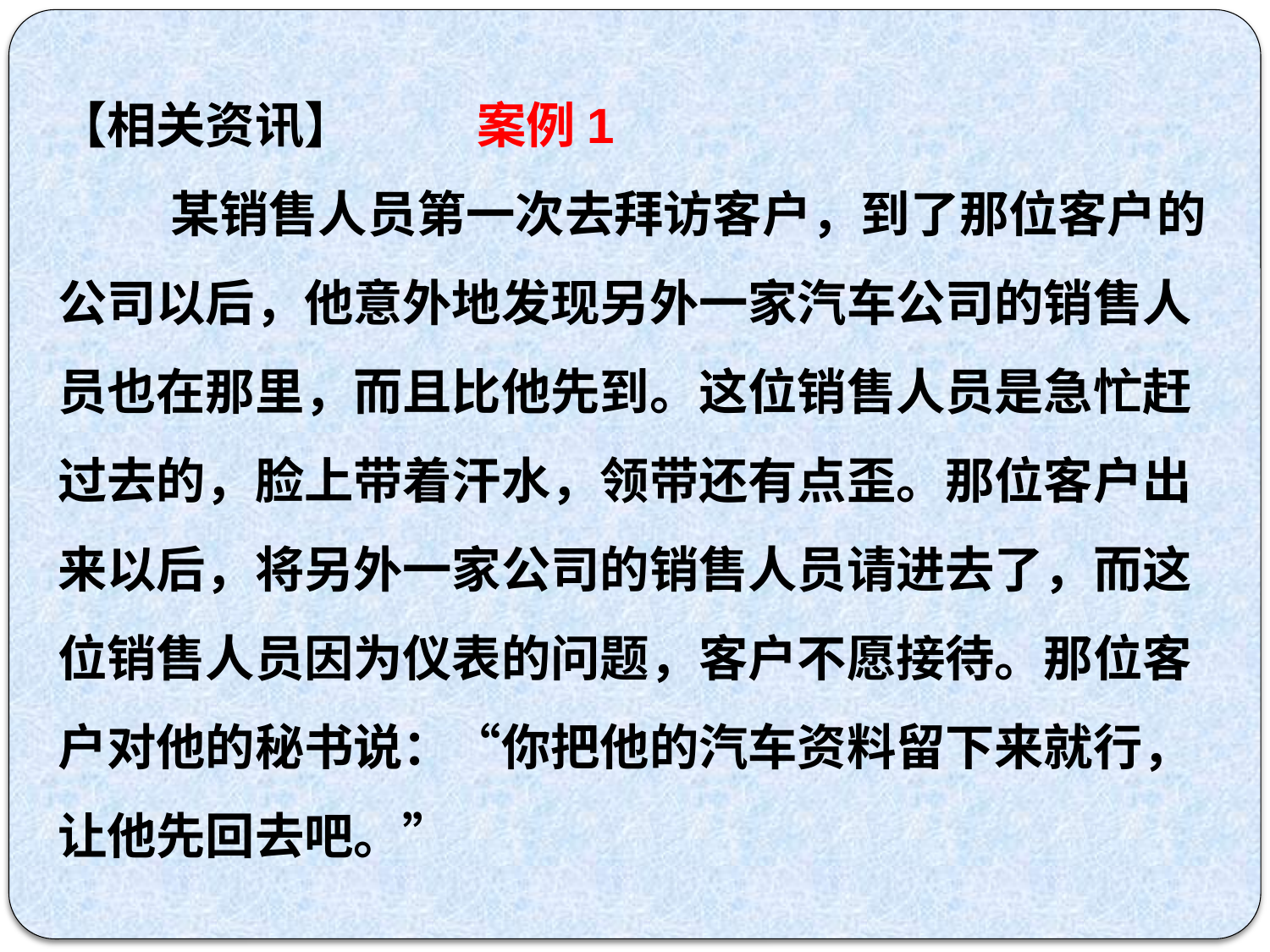

【相关资讯】           案例1
         某销售人员第一次去拜访客户，到了那位客户的公司以后，他意外地发现另外一家汽车公司的销售人员也在那里，而且比他先到。这位销售人员是急忙赶过去的，脸上带着汗水，领带还有点歪。那位客户出来以后，将另外一家公司的销售人员请进去了，而这位销售人员因为仪表的问题，客户不愿接待。那位客户对他的秘书说：“你把他的汽车资料留下来就行，让他先回去吧。”